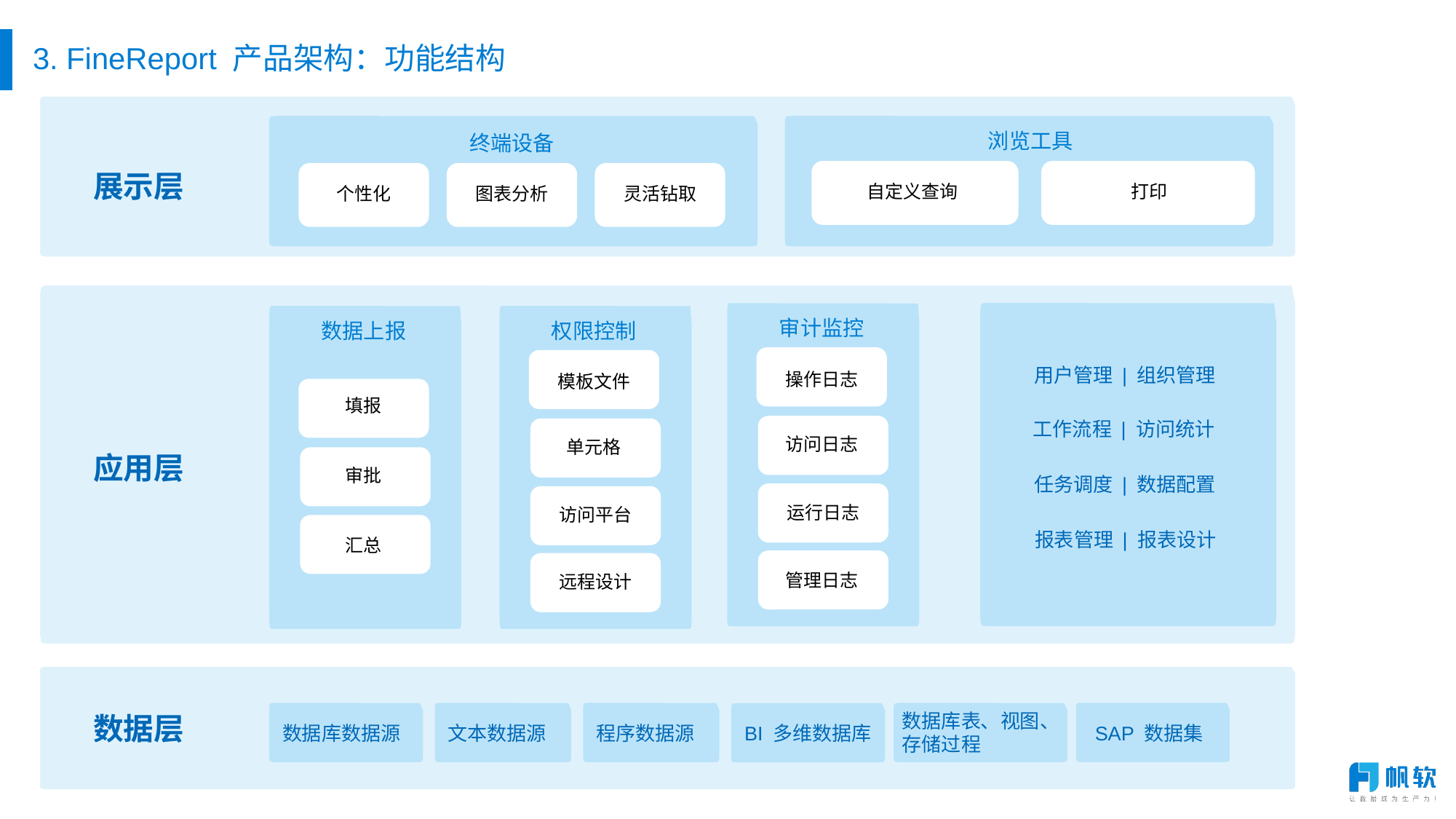

# 3. FineReport 产品架构：功能结构

浏览工具
终端设备

展示层
自定义查询
打印
个性化
图表分析
灵活钻取

审计监控
数据上报
权限控制

操作日志
用户管理 | 组织管理
模板文件

填报

工作流程 | 访问统计

访问日志
单元格

应用层
审批
任务调度 | 数据配置

运行日志
访问平台

报表管理 | 报表设计
汇总

管理日志
远程设计

数据库表、视图、存储过程
数据层
数据库数据源
文本数据源
程序数据源
SAP 数据集
BI 多维数据库